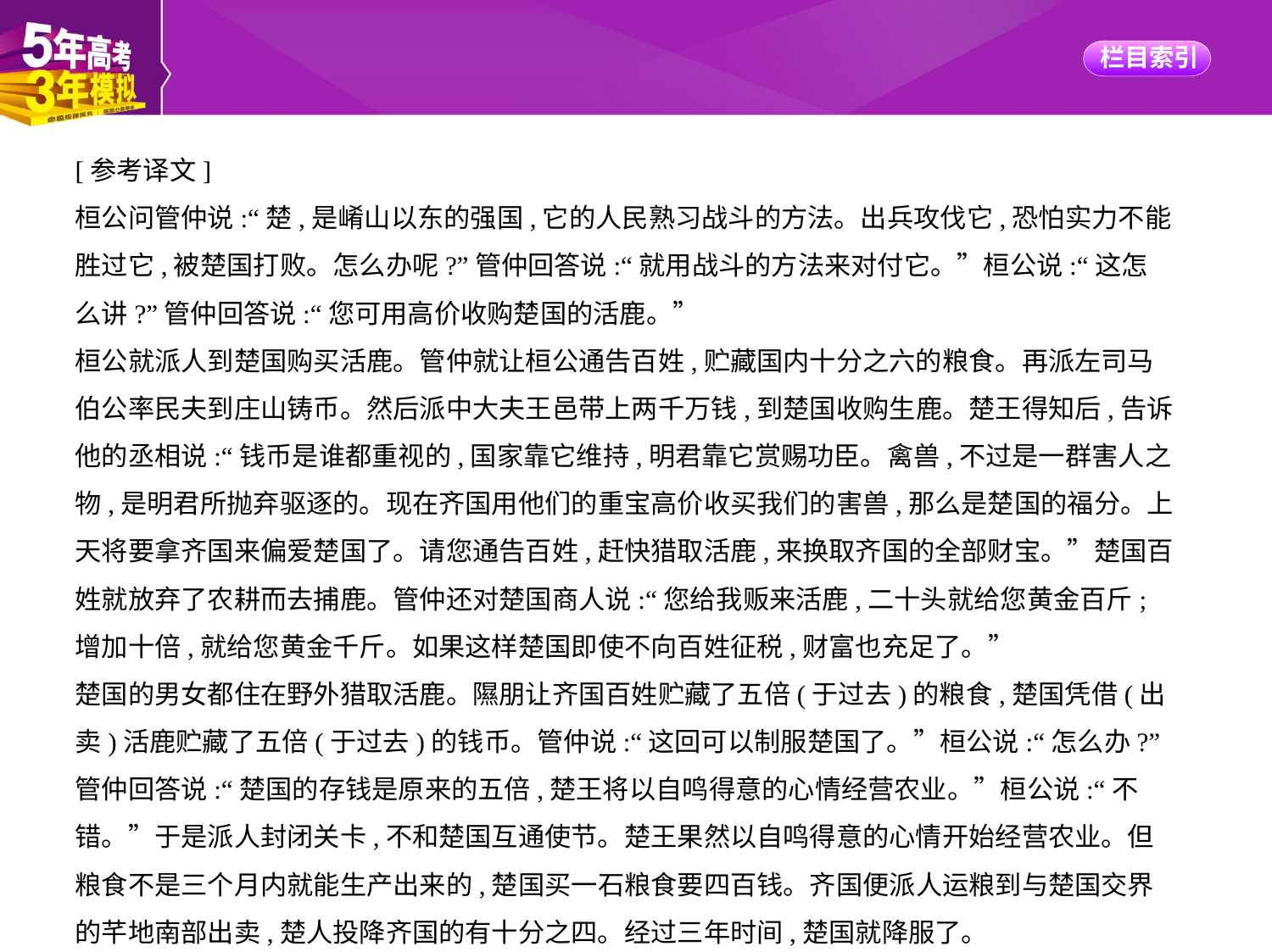

[参考译文]
桓公问管仲说:“楚,是崤山以东的强国,它的人民熟习战斗的方法。出兵攻伐它,恐怕实力不能
胜过它,被楚国打败。怎么办呢?”管仲回答说:“就用战斗的方法来对付它。”桓公说:“这怎
么讲?”管仲回答说:“您可用高价收购楚国的活鹿。”
桓公就派人到楚国购买活鹿。管仲就让桓公通告百姓,贮藏国内十分之六的粮食。再派左司马
伯公率民夫到庄山铸币。然后派中大夫王邑带上两千万钱,到楚国收购生鹿。楚王得知后,告诉
他的丞相说:“钱币是谁都重视的,国家靠它维持,明君靠它赏赐功臣。禽兽,不过是一群害人之
物,是明君所抛弃驱逐的。现在齐国用他们的重宝高价收买我们的害兽,那么是楚国的福分。上
天将要拿齐国来偏爱楚国了。请您通告百姓,赶快猎取活鹿,来换取齐国的全部财宝。”楚国百
姓就放弃了农耕而去捕鹿。管仲还对楚国商人说:“您给我贩来活鹿,二十头就给您黄金百斤;
增加十倍,就给您黄金千斤。如果这样楚国即使不向百姓征税,财富也充足了。”
楚国的男女都住在野外猎取活鹿。隰朋让齐国百姓贮藏了五倍(于过去)的粮食,楚国凭借(出
卖)活鹿贮藏了五倍(于过去)的钱币。管仲说:“这回可以制服楚国了。”桓公说:“怎么办?”
管仲回答说:“楚国的存钱是原来的五倍,楚王将以自鸣得意的心情经营农业。”桓公说:“不
错。”于是派人封闭关卡,不和楚国互通使节。楚王果然以自鸣得意的心情开始经营农业。但
粮食不是三个月内就能生产出来的,楚国买一石粮食要四百钱。齐国便派人运粮到与楚国交界
的芊地南部出卖,楚人投降齐国的有十分之四。经过三年时间,楚国就降服了。